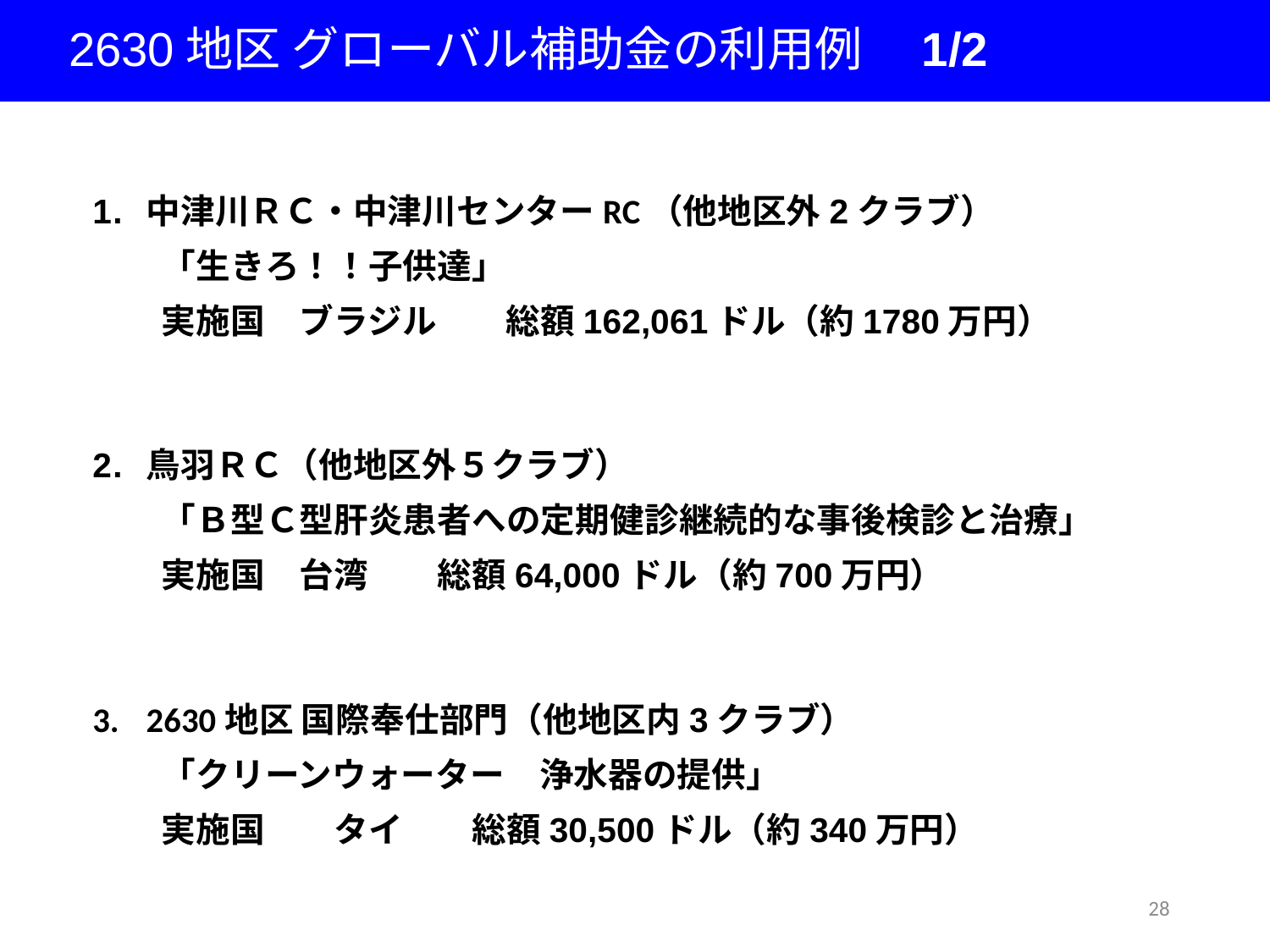

2630地区 グローバル補助金の利用例　1/2
中津川ＲＣ・中津川センターRC（他地区外2クラブ）
　　「生きろ！！子供達」
　　実施国　ブラジル　　総額162,061ドル（約1780万円）

鳥羽ＲＣ（他地区外５クラブ）
　　「Ｂ型Ｃ型肝炎患者への定期健診継続的な事後検診と治療」
　　実施国　台湾　　総額64,000ドル（約700万円）

2630地区 国際奉仕部門（他地区内3クラブ）
　　「クリーンウォーター　浄水器の提供」
　　実施国　　タイ　　総額30,500ドル（約340万円）
28